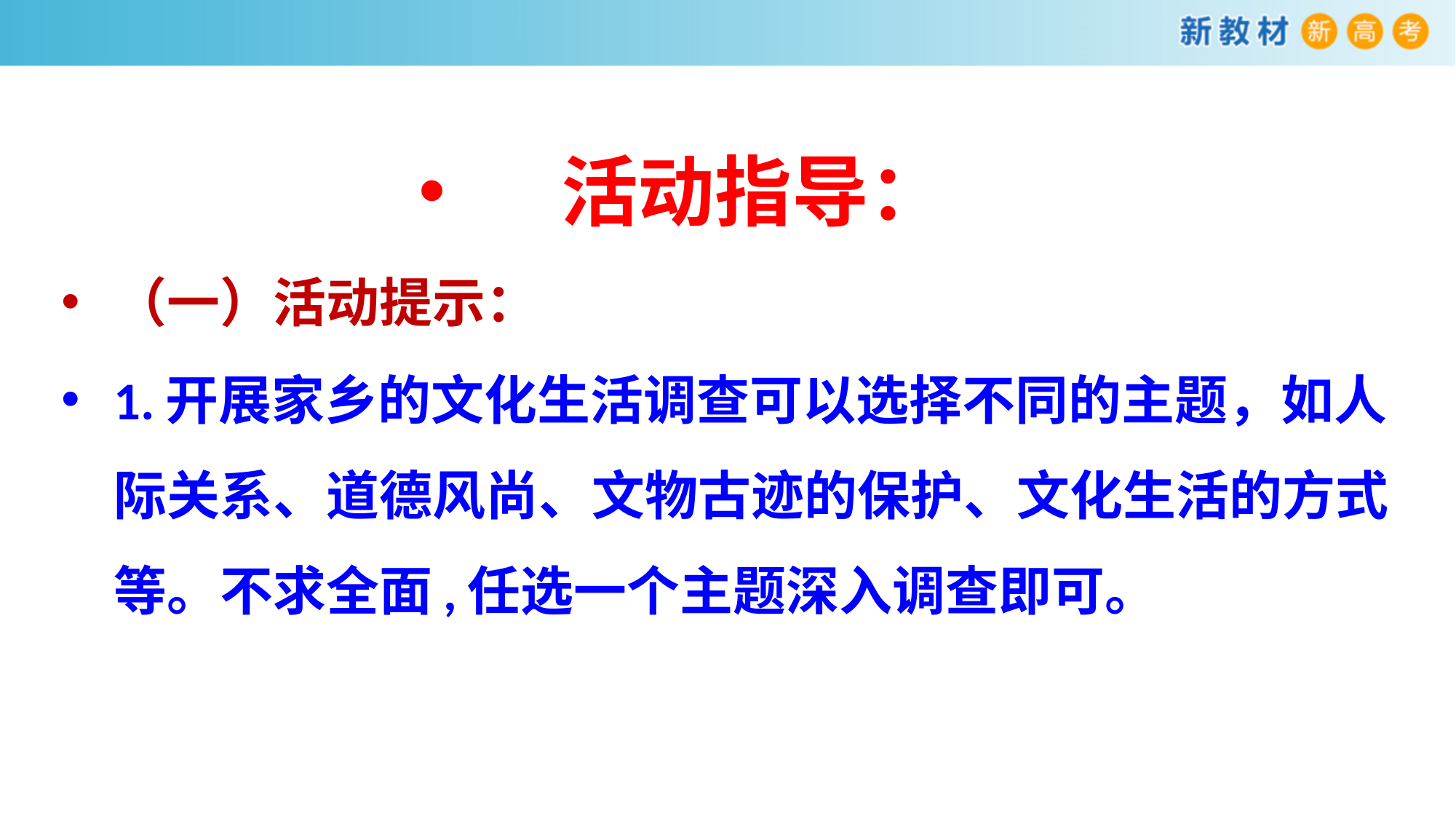

活动指导：
（一）活动提示：
1.开展家乡的文化生活调查可以选择不同的主题，如人际关系、道德风尚、文物古迹的保护、文化生活的方式等。不求全面,任选一个主题深入调查即可。